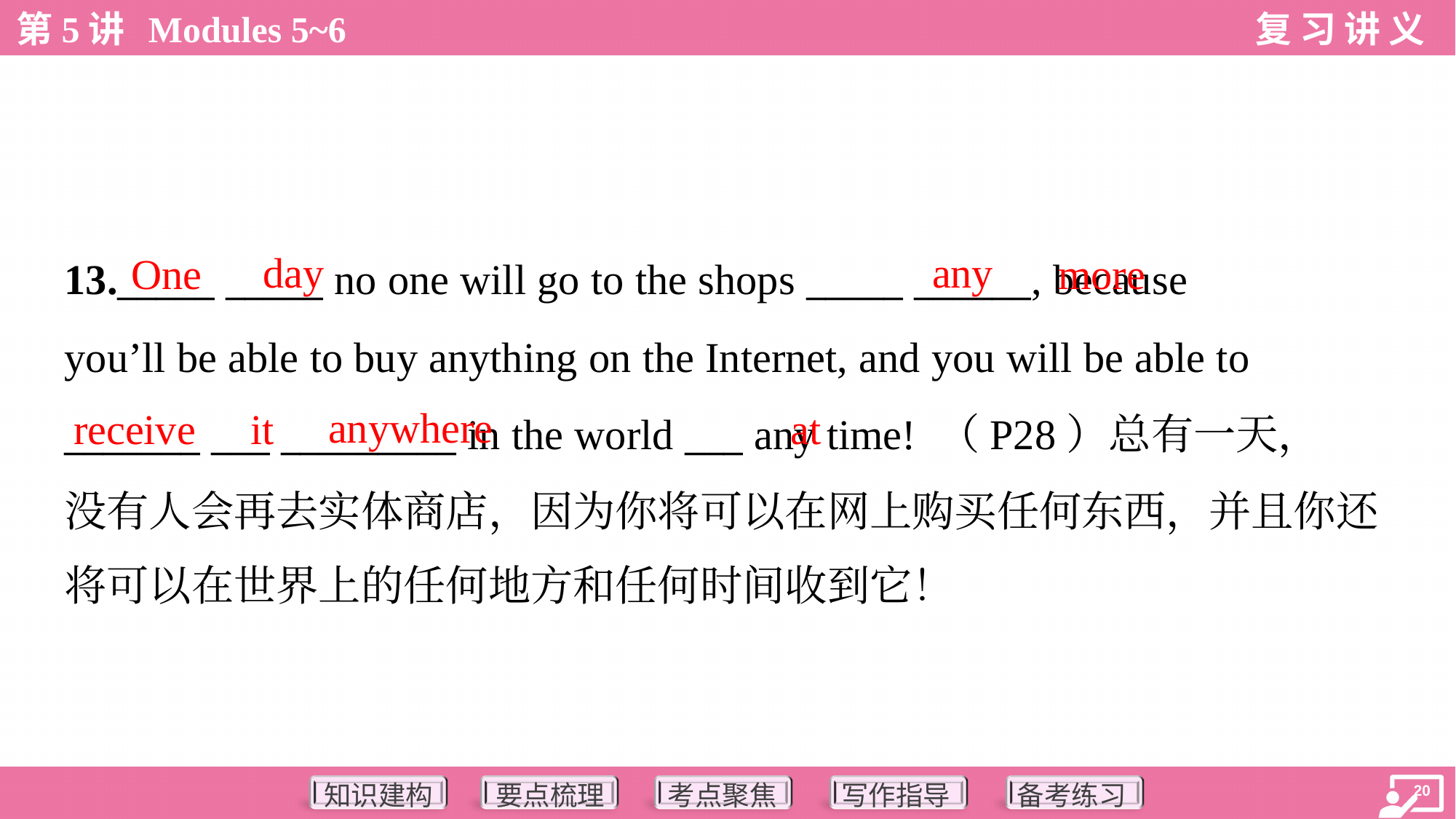

day
any
One
more
13._____ _____ no one will go to the shops _____ ______, because
you’ll be able to buy anything on the Internet, and you will be able to
_______ ___ _________ in the world ___ any time! （P28）总有一天，
没有人会再去实体商店，因为你将可以在网上购买任何东西，并且你还
将可以在世界上的任何地方和任何时间收到它！
anywhere
receive
it
at